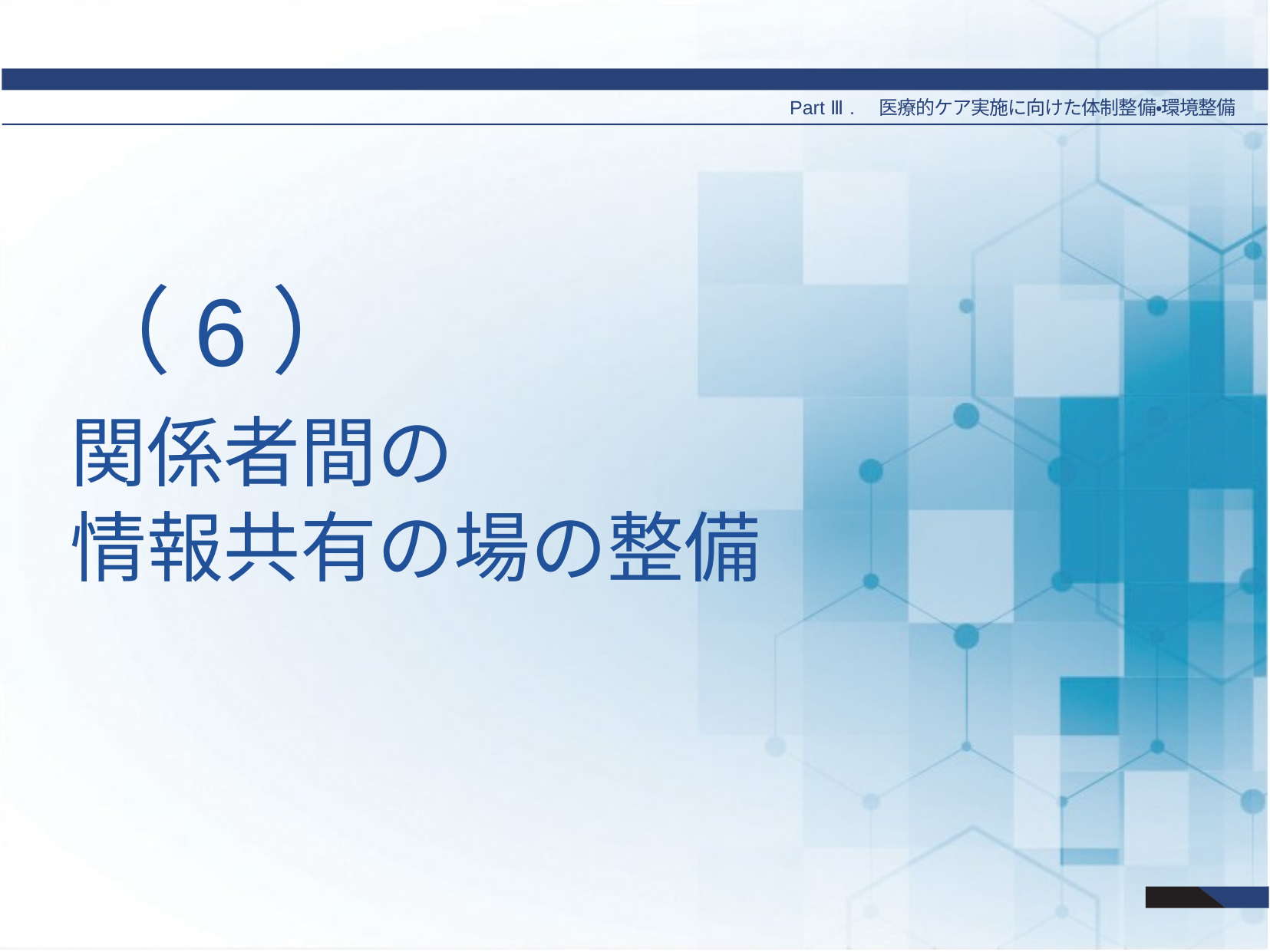

Part Ⅲ.　医療的ケア実施に向けた体制整備・環境整備

# （6）
関係者間の
情報共有の場の整備
47